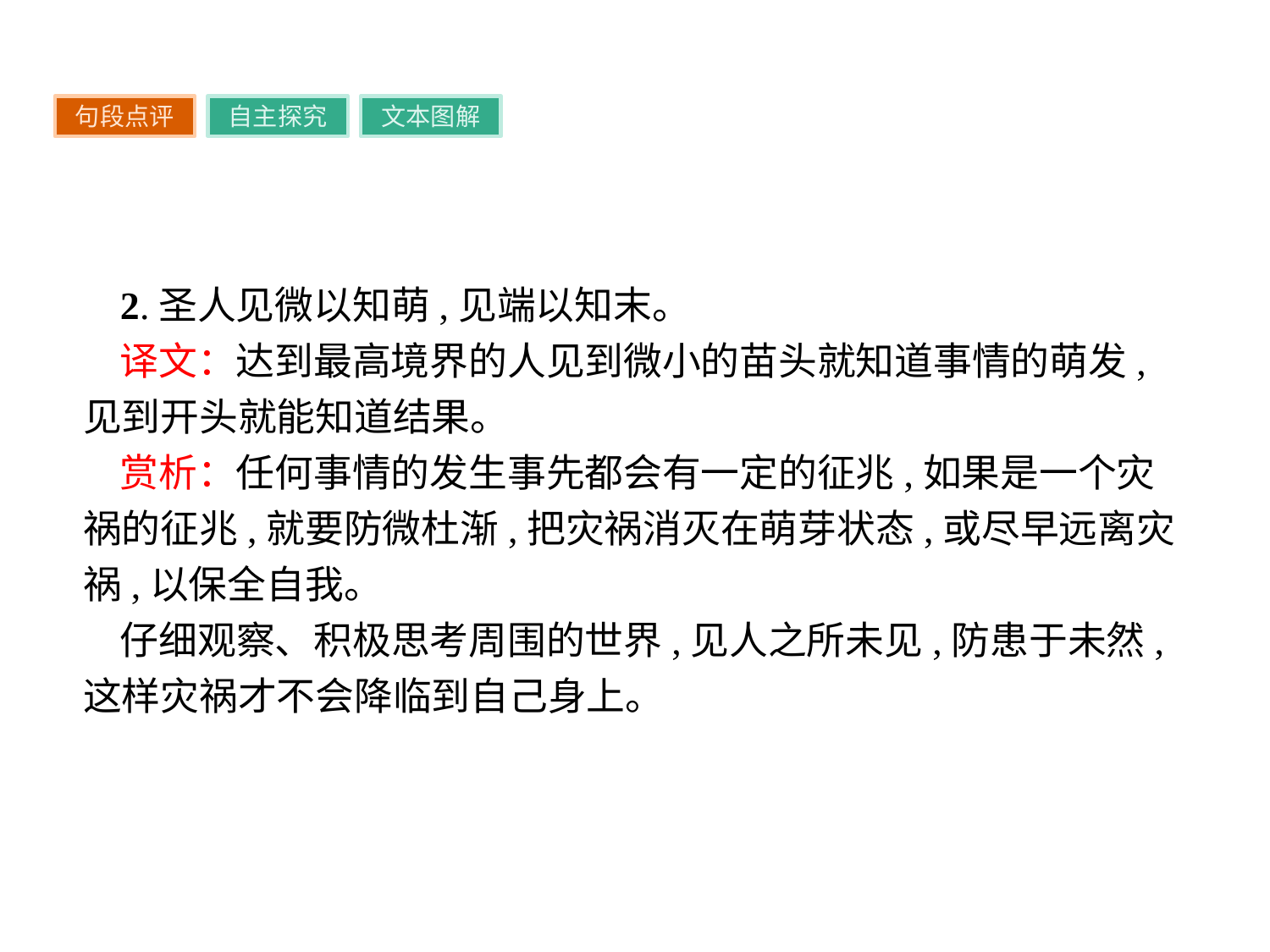

句段点评
自主探究
文本图解
2.圣人见微以知萌,见端以知末。
译文：达到最高境界的人见到微小的苗头就知道事情的萌发,见到开头就能知道结果。
赏析：任何事情的发生事先都会有一定的征兆,如果是一个灾祸的征兆,就要防微杜渐,把灾祸消灭在萌芽状态,或尽早远离灾祸,以保全自我。
仔细观察、积极思考周围的世界,见人之所未见,防患于未然,这样灾祸才不会降临到自己身上。